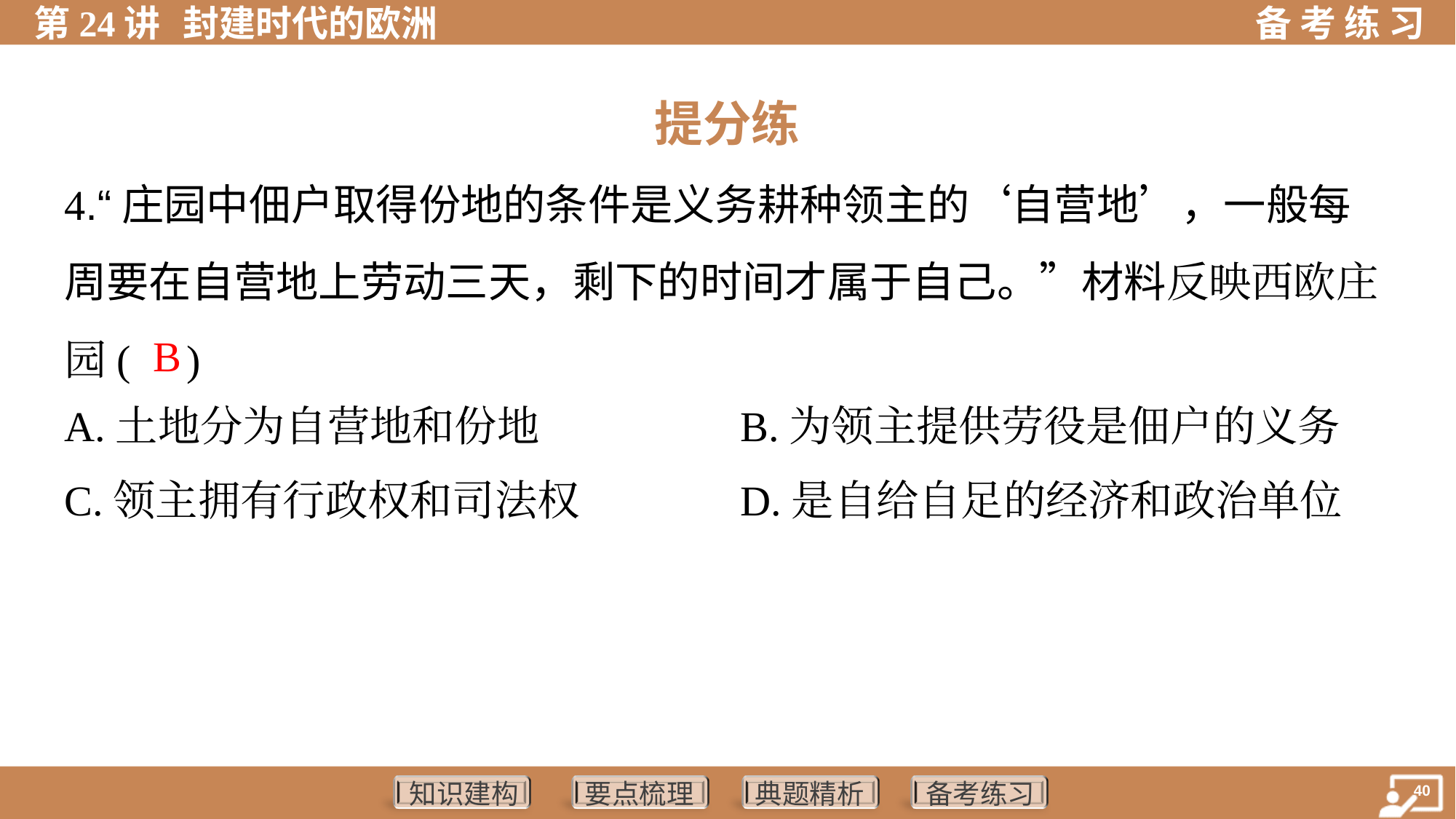

提分练
4.“庄园中佃户取得份地的条件是义务耕种领主的‘自营地’，一般每
周要在自营地上劳动三天，剩下的时间才属于自己。”材料反映西欧庄
园(     )
  B
A.土地分为自营地和份地	B.为领主提供劳役是佃户的义务
C.领主拥有行政权和司法权	D.是自给自足的经济和政治单位